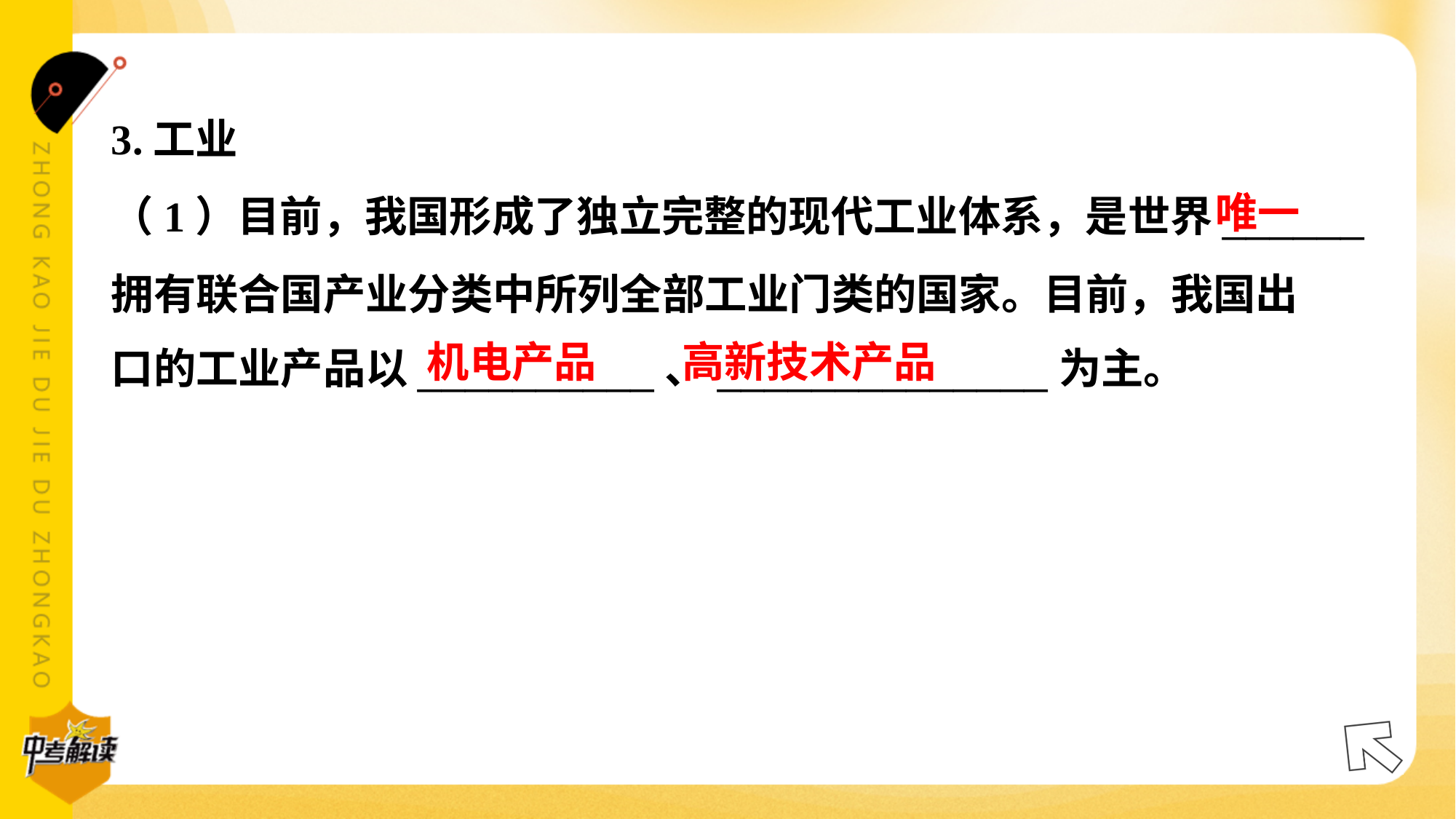

3.工业
（1）目前，我国形成了独立完整的现代工业体系，是世界______
拥有联合国产业分类中所列全部工业门类的国家。目前，我国出
口的工业产品以__________、______________为主。#3.1
唯一
机电产品
高新技术产品